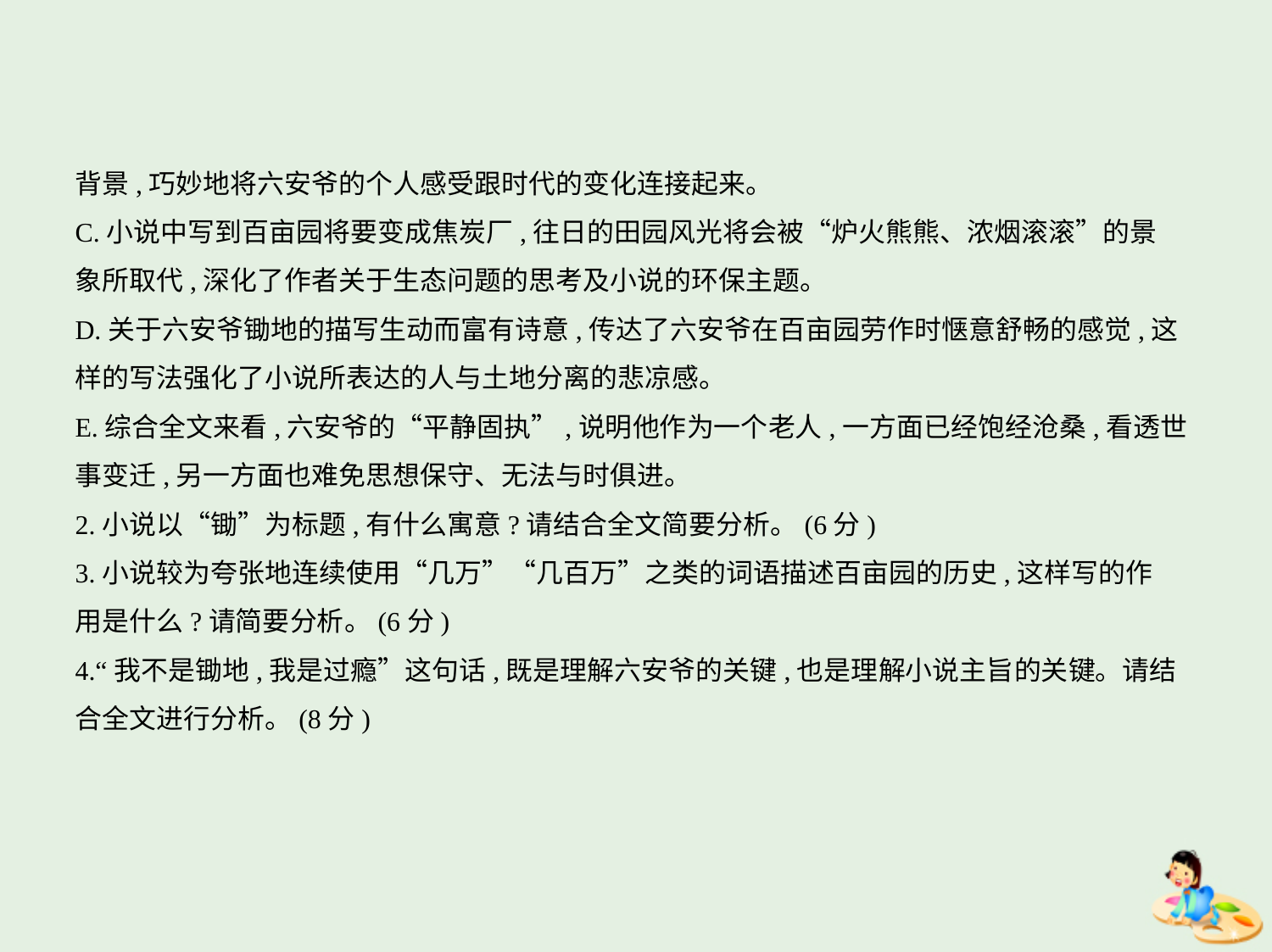

背景,巧妙地将六安爷的个人感受跟时代的变化连接起来。
C.小说中写到百亩园将要变成焦炭厂,往日的田园风光将会被“炉火熊熊、浓烟滚滚”的景
象所取代,深化了作者关于生态问题的思考及小说的环保主题。
D.关于六安爷锄地的描写生动而富有诗意,传达了六安爷在百亩园劳作时惬意舒畅的感觉,这
样的写法强化了小说所表达的人与土地分离的悲凉感。
E.综合全文来看,六安爷的“平静固执”,说明他作为一个老人,一方面已经饱经沧桑,看透世
事变迁,另一方面也难免思想保守、无法与时俱进。
2.小说以“锄”为标题,有什么寓意?请结合全文简要分析。(6分)
3.小说较为夸张地连续使用“几万”“几百万”之类的词语描述百亩园的历史,这样写的作
用是什么?请简要分析。(6分)
4.“我不是锄地,我是过瘾”这句话,既是理解六安爷的关键,也是理解小说主旨的关键。请结
合全文进行分析。(8分)